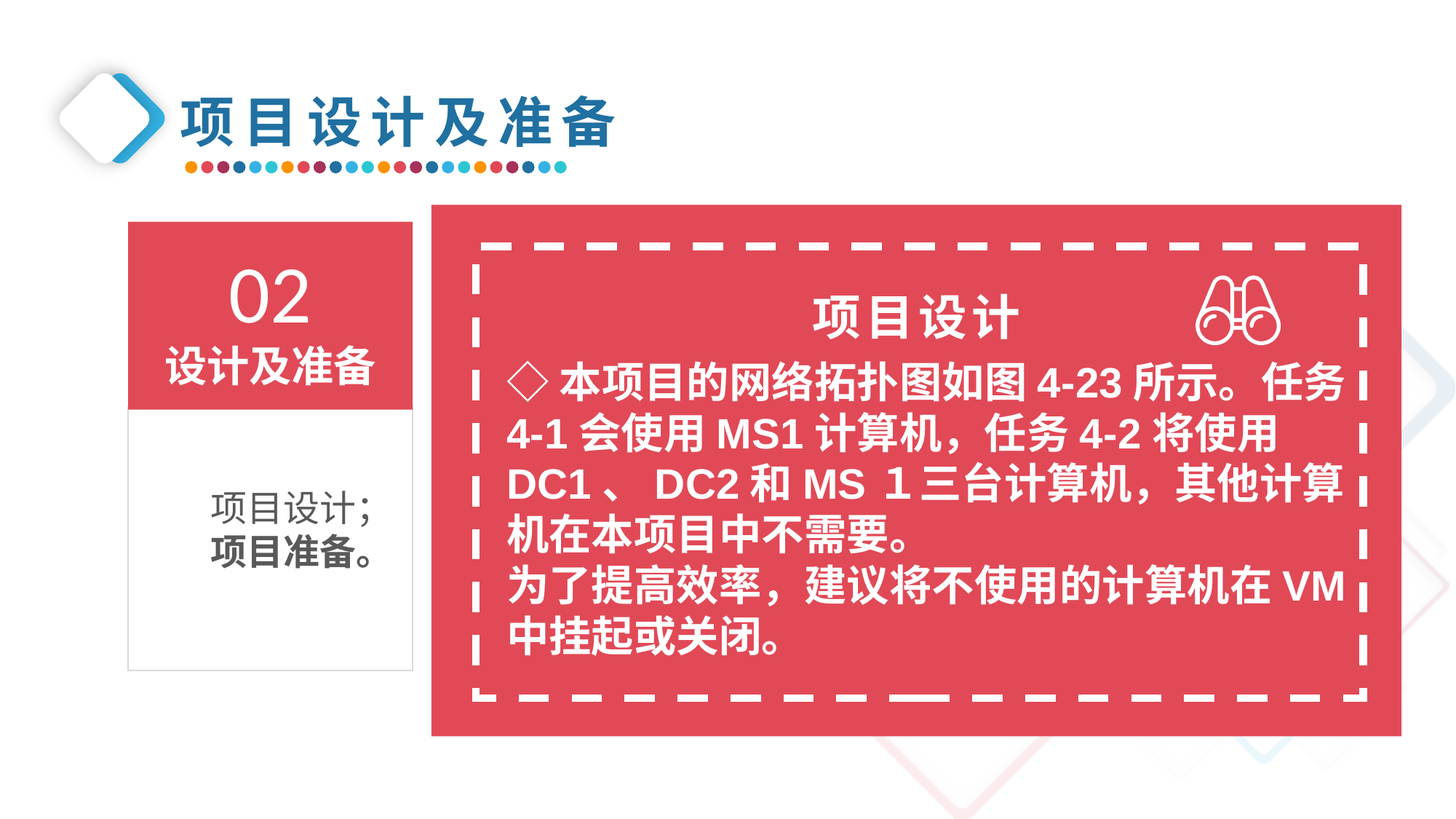

项目设计及准备

02
设计及准备

项目设计

◇本项目的网络拓扑图如图4-23所示。任务4-1会使用MS1计算机，任务4-2将使用DC1、DC2和MS１三台计算机，其他计算机在本项目中不需要。
为了提高效率，建议将不使用的计算机在VM中挂起或关闭。

项目设计；
项目准备。